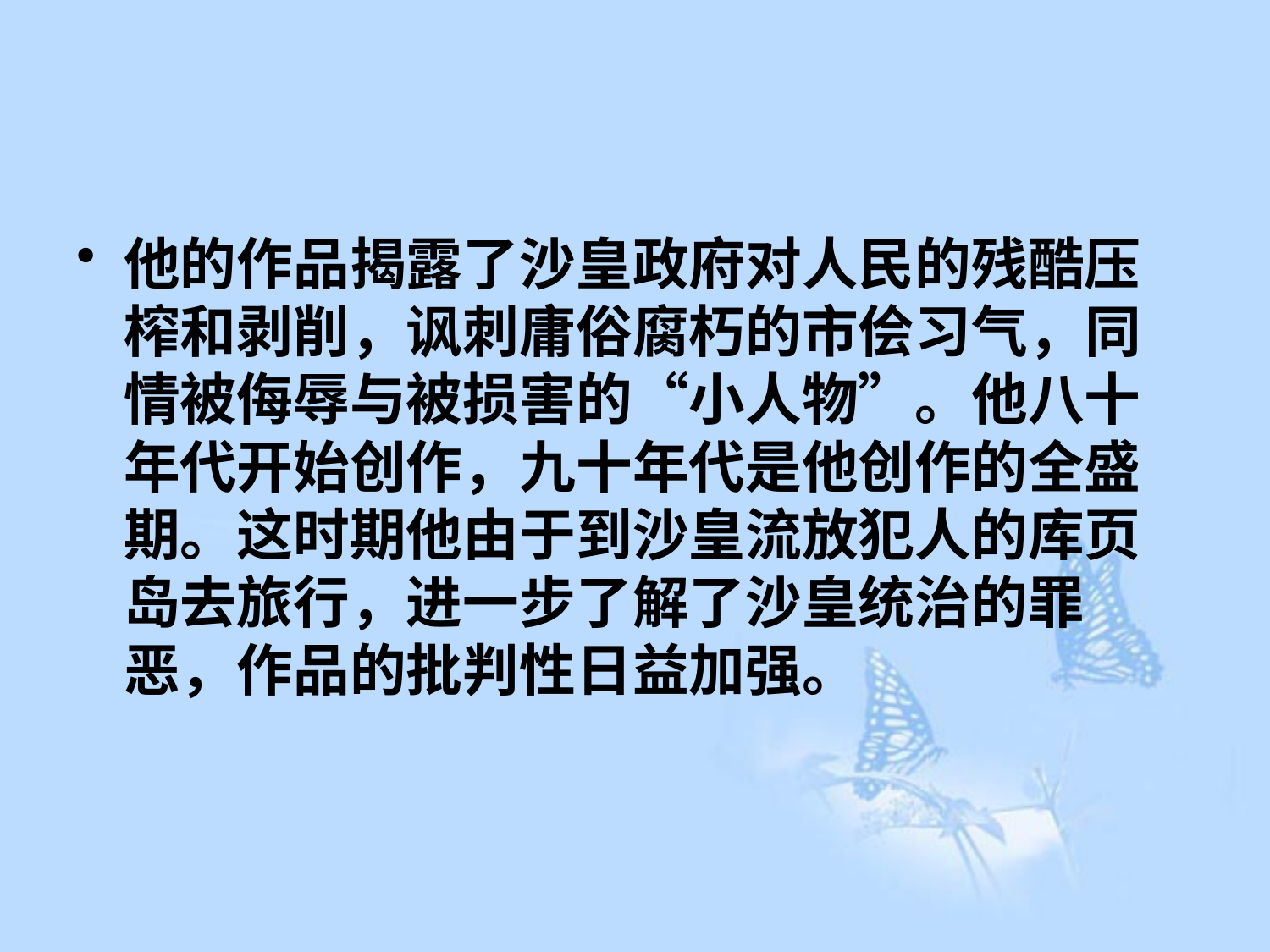

他的作品揭露了沙皇政府对人民的残酷压榨和剥削，讽刺庸俗腐朽的市侩习气，同情被侮辱与被损害的“小人物”。他八十年代开始创作，九十年代是他创作的全盛期。这时期他由于到沙皇流放犯人的库页岛去旅行，进一步了解了沙皇统治的罪恶，作品的批判性日益加强。